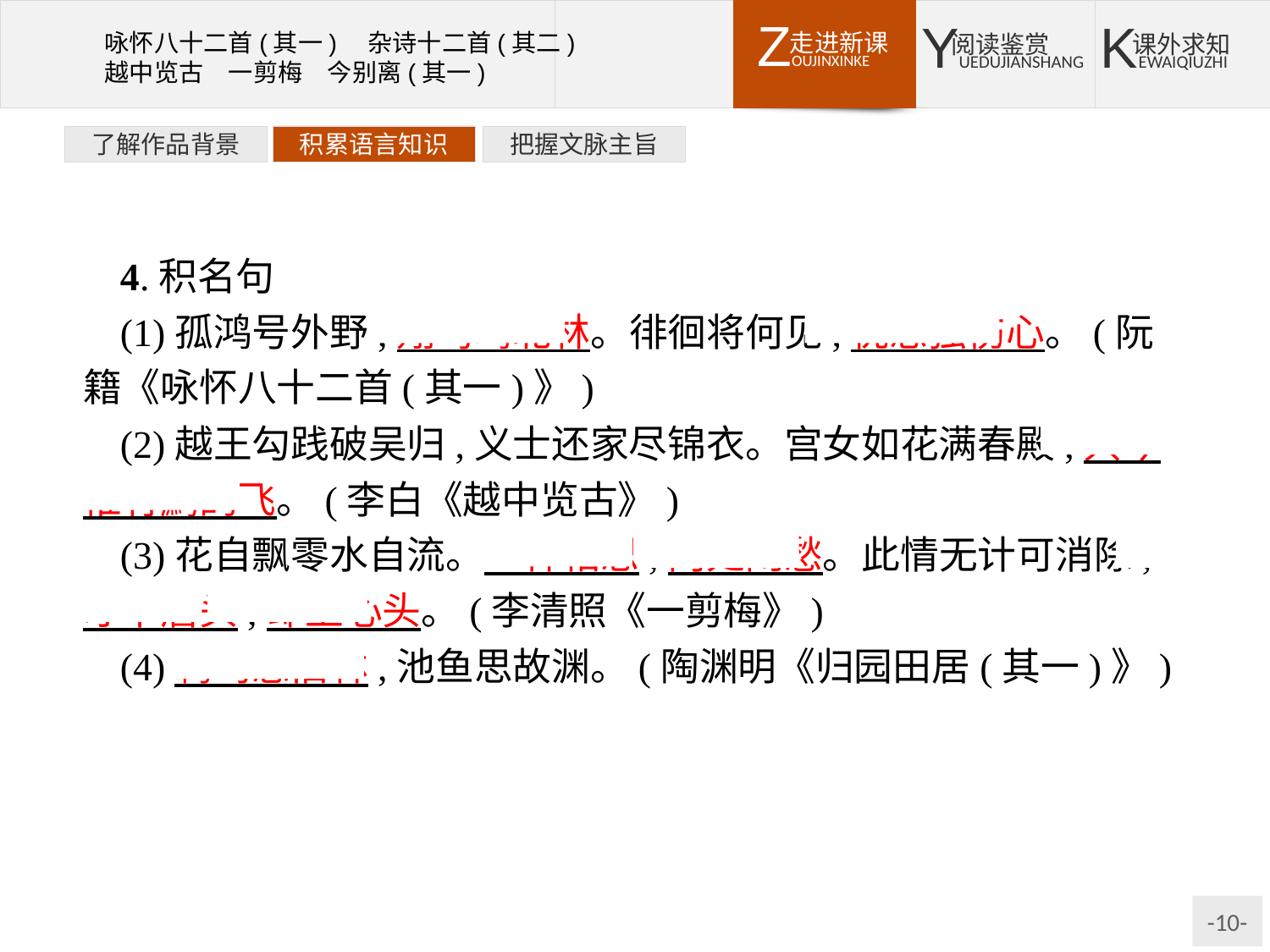

了解作品背景
积累语言知识
把握文脉主旨
4.积名句
(1)孤鸿号外野,翔鸟鸣北林。徘徊将何见,忧思独伤心。(阮籍《咏怀八十二首(其一)》)
(2)越王勾践破吴归,义士还家尽锦衣。宫女如花满春殿,只今惟有鹧鸪飞。(李白《越中览古》)
(3)花自飘零水自流。一种相思,两处闲愁。此情无计可消除,才下眉头,却上心头。(李清照《一剪梅》)
(4)羁鸟恋旧林,池鱼思故渊。(陶渊明《归园田居(其一)》)